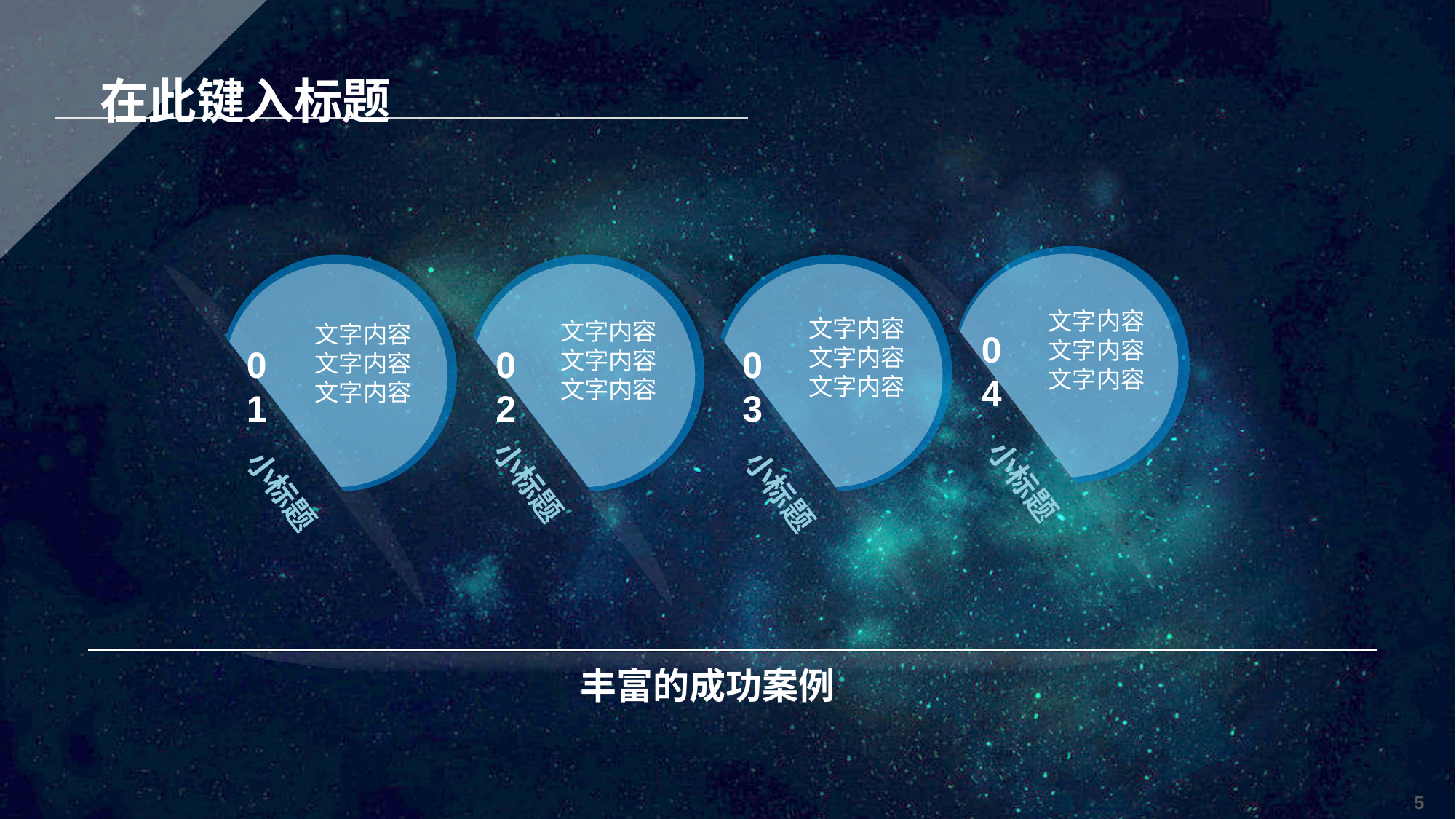

在此键入标题

文字内容文字内容
文字内容

文字内容文字内容
文字内容

文字内容文字内容
文字内容

文字内容文字内容
文字内容

04
01
02
03

小标题
小标题
小标题
小标题

丰富的成功案例